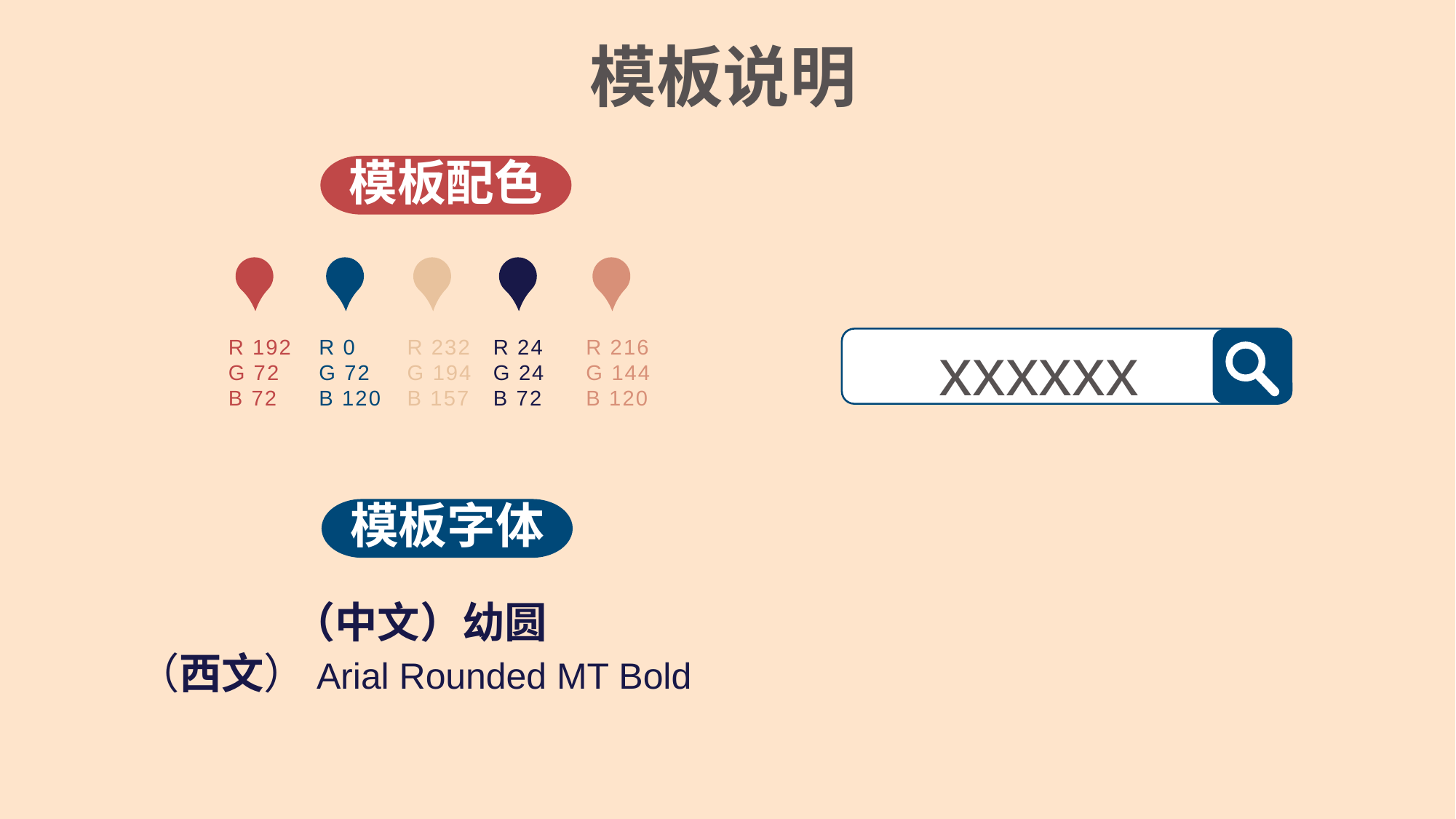

模板说明
模板配色

xxxxxx
R 192
G 72
B 72
R 0
G 72
B 120
R 232
G 194
B 157
R 24
G 24
B 72
R 216
G 144
B 120

模板字体
（中文）幼圆
（西文）Arial Rounded MT Bold